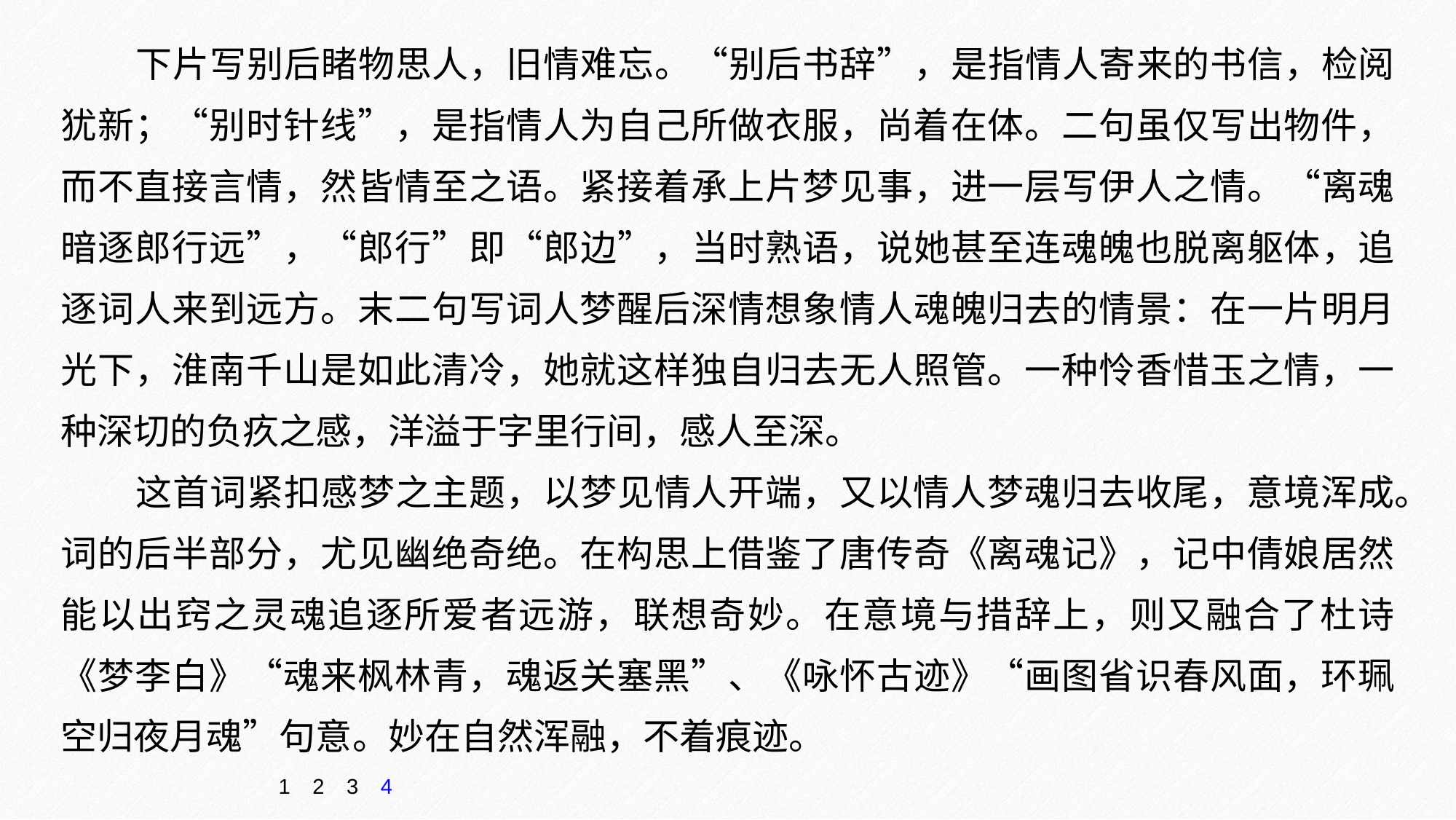

下片写别后睹物思人，旧情难忘。“别后书辞”，是指情人寄来的书信，检阅犹新；“别时针线”，是指情人为自己所做衣服，尚着在体。二句虽仅写出物件，而不直接言情，然皆情至之语。紧接着承上片梦见事，进一层写伊人之情。“离魂暗逐郎行远”，“郎行”即“郎边”，当时熟语，说她甚至连魂魄也脱离躯体，追逐词人来到远方。末二句写词人梦醒后深情想象情人魂魄归去的情景：在一片明月光下，淮南千山是如此清冷，她就这样独自归去无人照管。一种怜香惜玉之情，一种深切的负疚之感，洋溢于字里行间，感人至深。
这首词紧扣感梦之主题，以梦见情人开端，又以情人梦魂归去收尾，意境浑成。词的后半部分，尤见幽绝奇绝。在构思上借鉴了唐传奇《离魂记》，记中倩娘居然能以出窍之灵魂追逐所爱者远游，联想奇妙。在意境与措辞上，则又融合了杜诗《梦李白》“魂来枫林青，魂返关塞黑”、《咏怀古迹》“画图省识春风面，环珮空归夜月魂”句意。妙在自然浑融，不着痕迹。
1
2
3
4